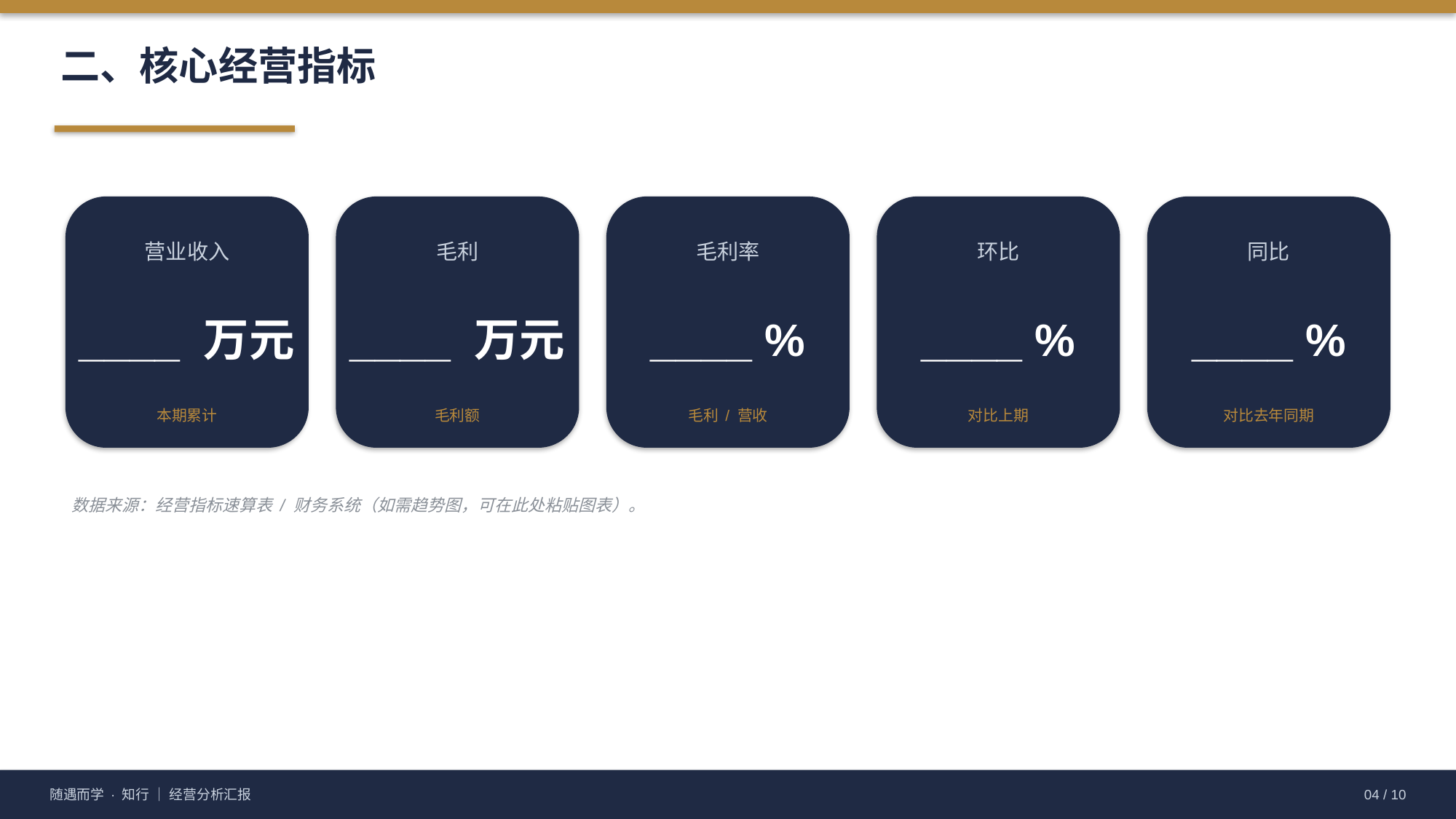

二、核心经营指标

营业收入
毛利
毛利率
环比
同比
____ 万元
____ 万元
____ %
____ %
____ %
本期累计
毛利额
毛利 / 营收
对比上期
对比去年同期
数据来源：经营指标速算表 / 财务系统（如需趋势图，可在此处粘贴图表）。

随遇而学 · 知行 ｜ 经营分析汇报
04 / 10